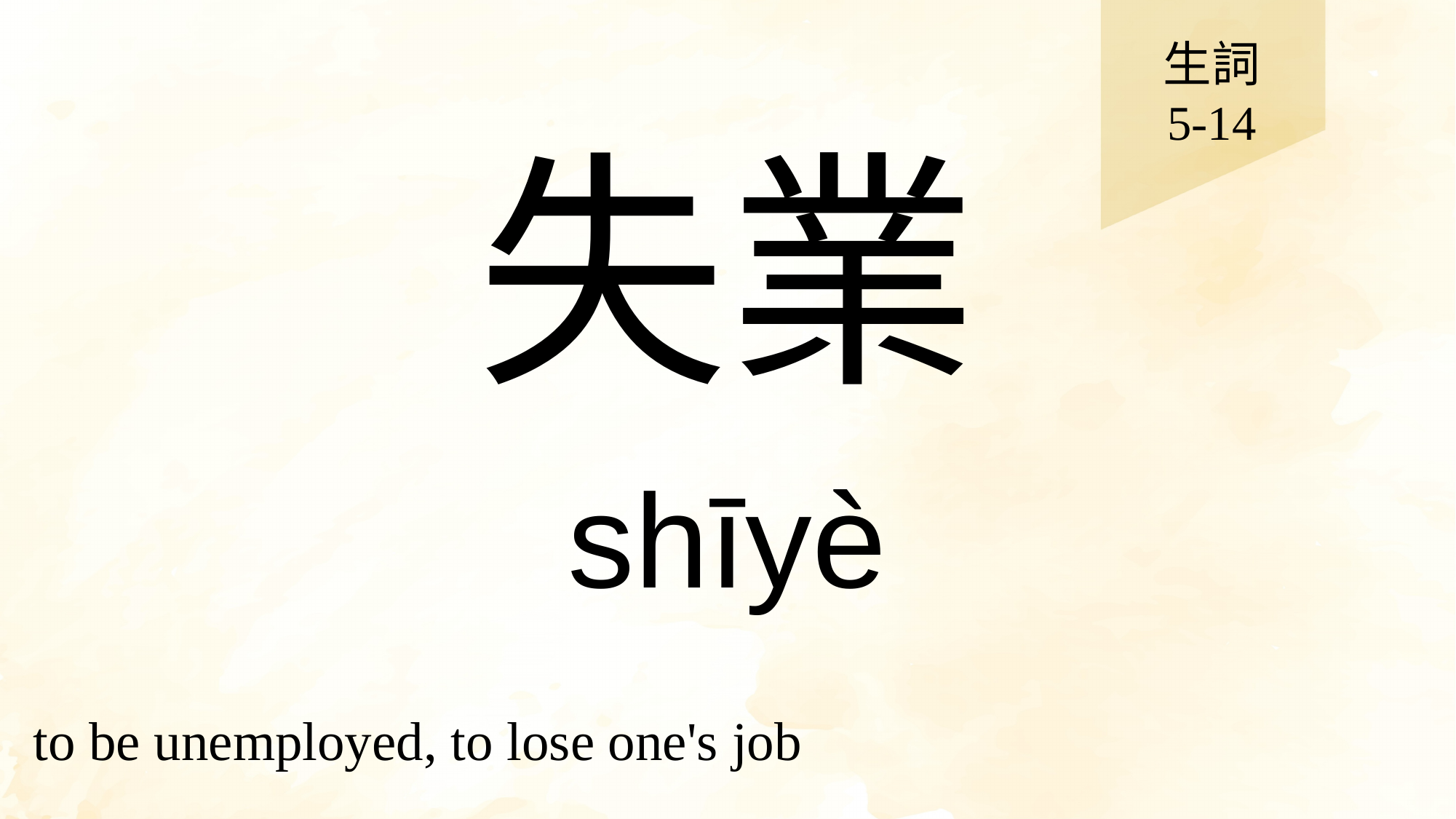

生詞
5-14
# 失業
shīyè
to be unemployed, to lose one's job